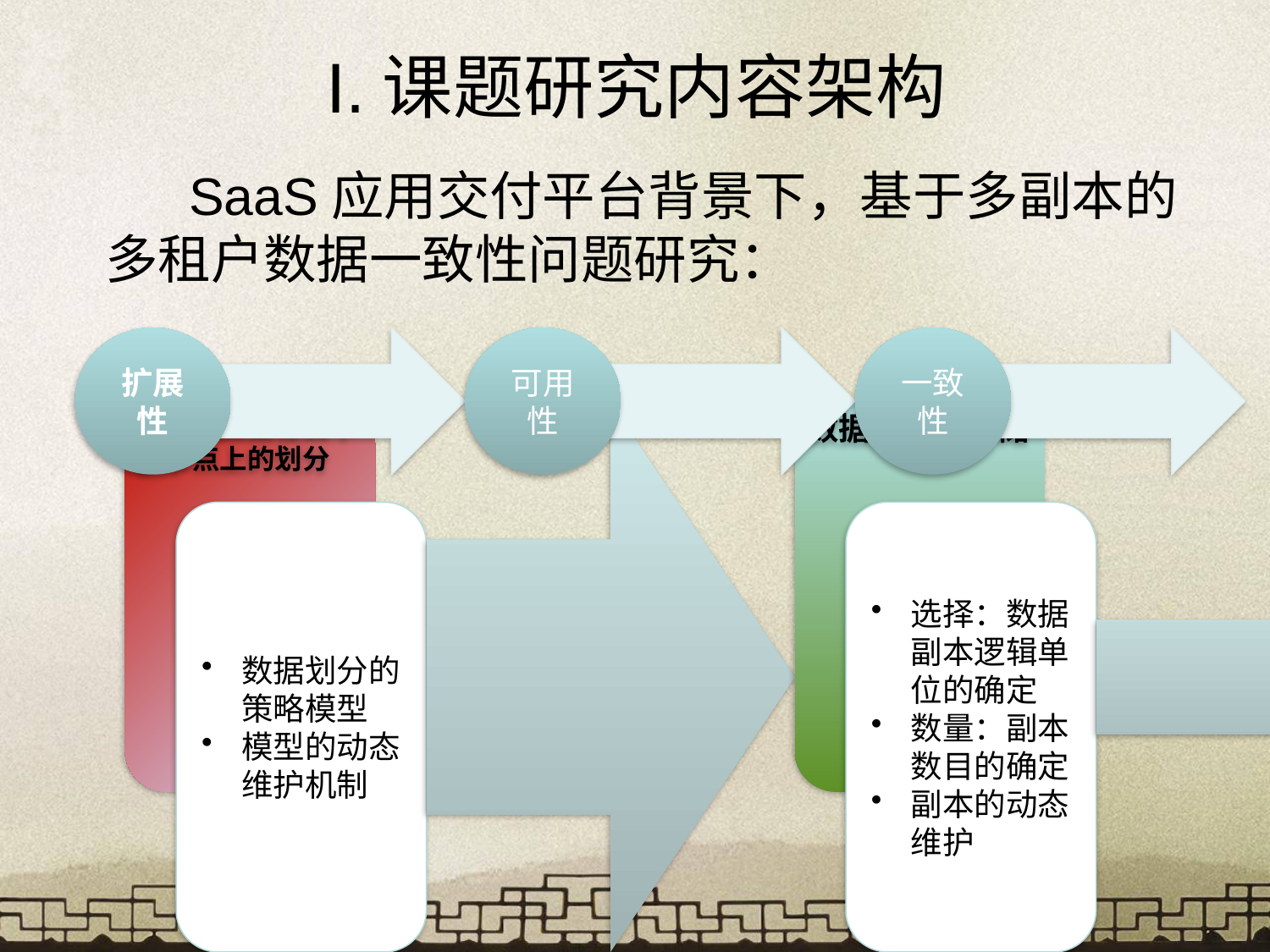

# I.课题研究内容架构
         SaaS应用交付平台背景下，基于多副本的多租户数据一致性问题研究：

扩展性
可用性
一致性
多租户数据在云中多节点上的划分
数据划分的策略模型
数据多副本存储
选择：数据副本逻辑单位的确定
模型的动态维护机制
数量：副本数目的确定
副本的动态维护